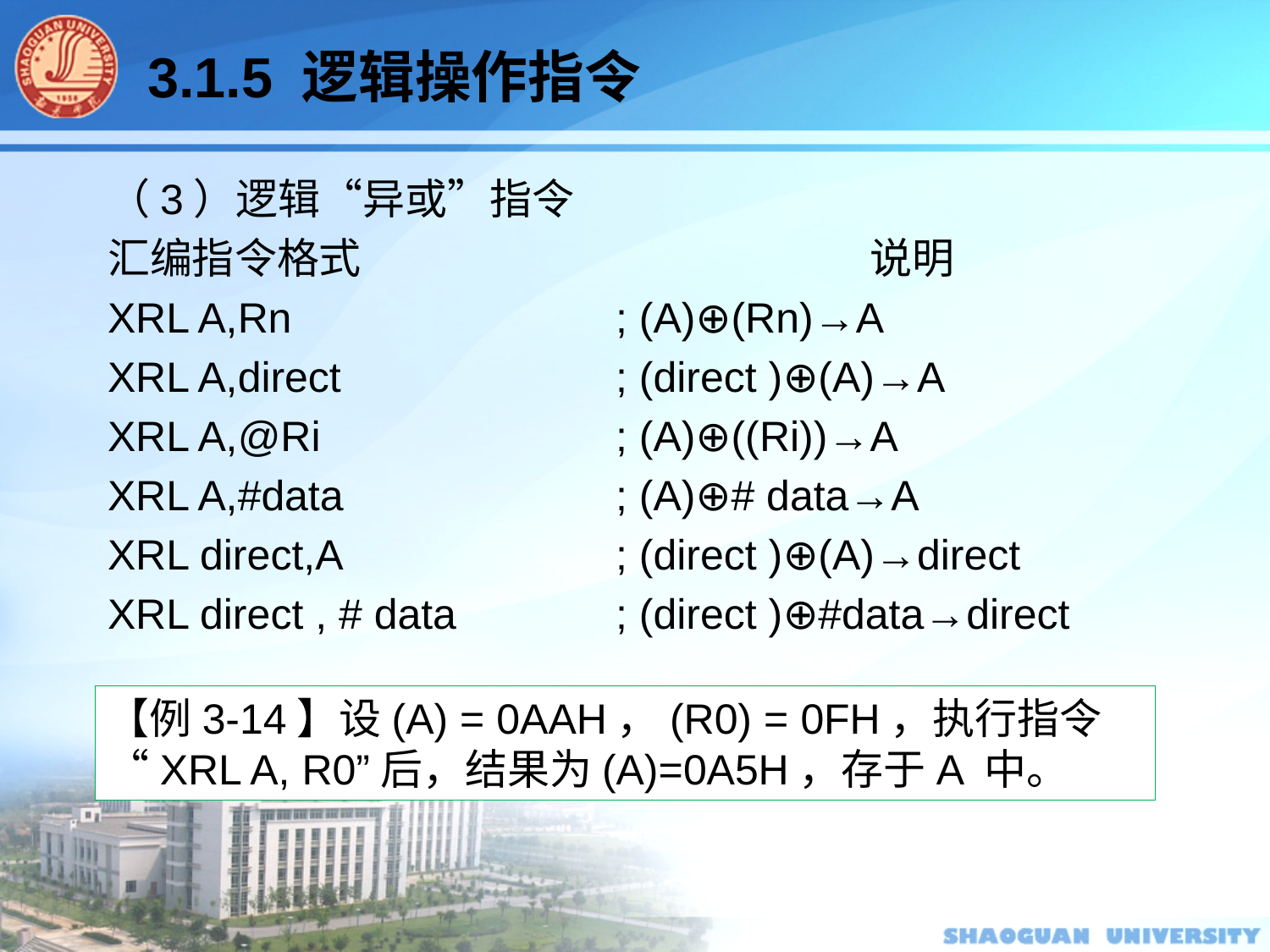

3.1.5 逻辑操作指令
（3）逻辑“异或”指令
汇编指令格式				说明
XRL A,Rn 			; (A)⊕(Rn)→A
XRL A,direct			; (direct )⊕(A)→A
XRL A,@Ri 			; (A)⊕((Ri))→A
XRL A,#data			; (A)⊕# data→A
XRL direct,A 			; (direct )⊕(A)→direct
XRL direct , # data 		; (direct )⊕#data→direct
【例3-14】设(A) = 0AAH，(R0) = 0FH，执行指令“XRL A, R0”后，结果为(A)=0A5H，存于A 中。